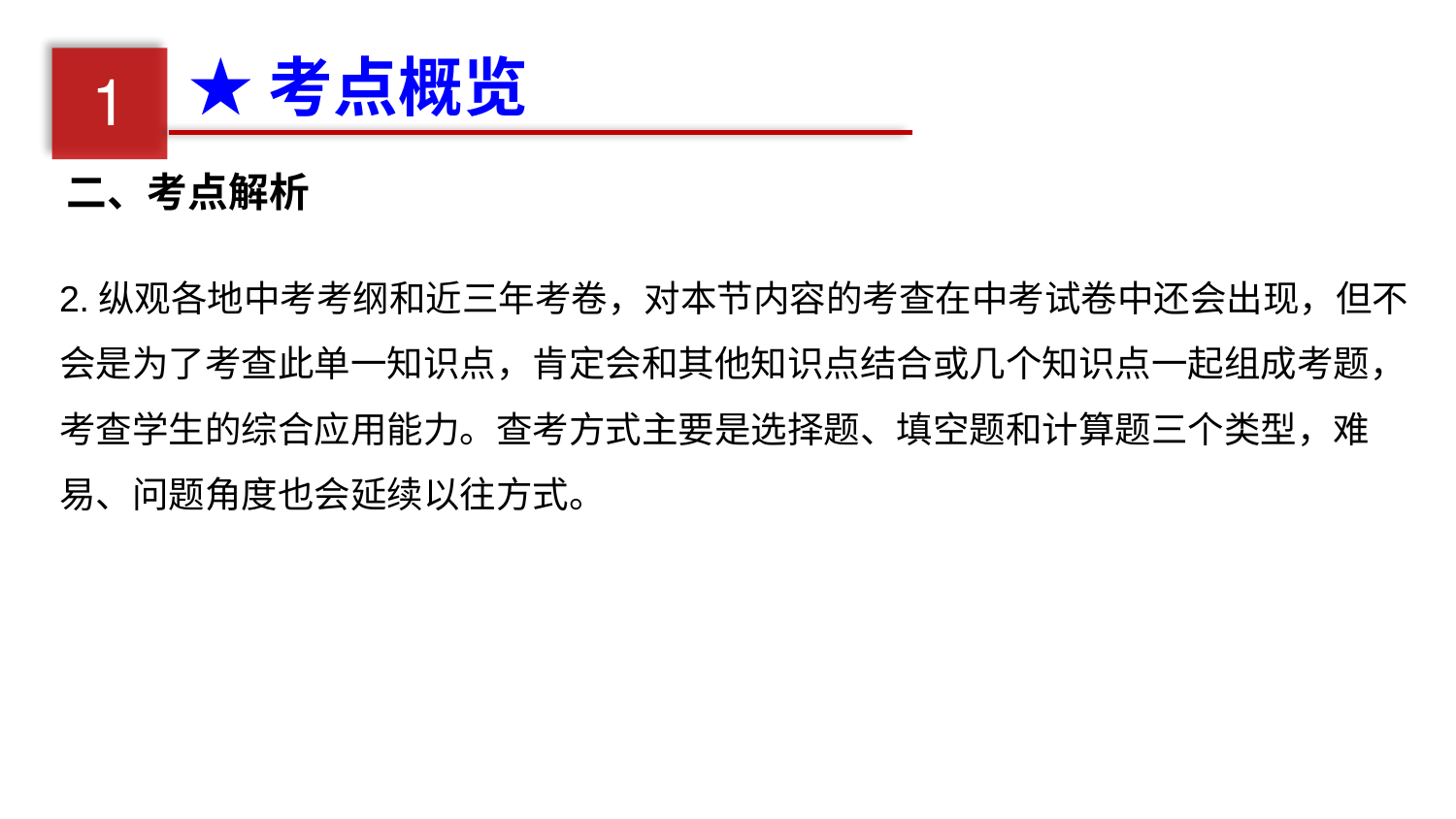

★考点概览

1
二、考点解析
2.纵观各地中考考纲和近三年考卷，对本节内容的考查在中考试卷中还会出现，但不会是为了考查此单一知识点，肯定会和其他知识点结合或几个知识点一起组成考题，考查学生的综合应用能力。查考方式主要是选择题、填空题和计算题三个类型，难易、问题角度也会延续以往方式。